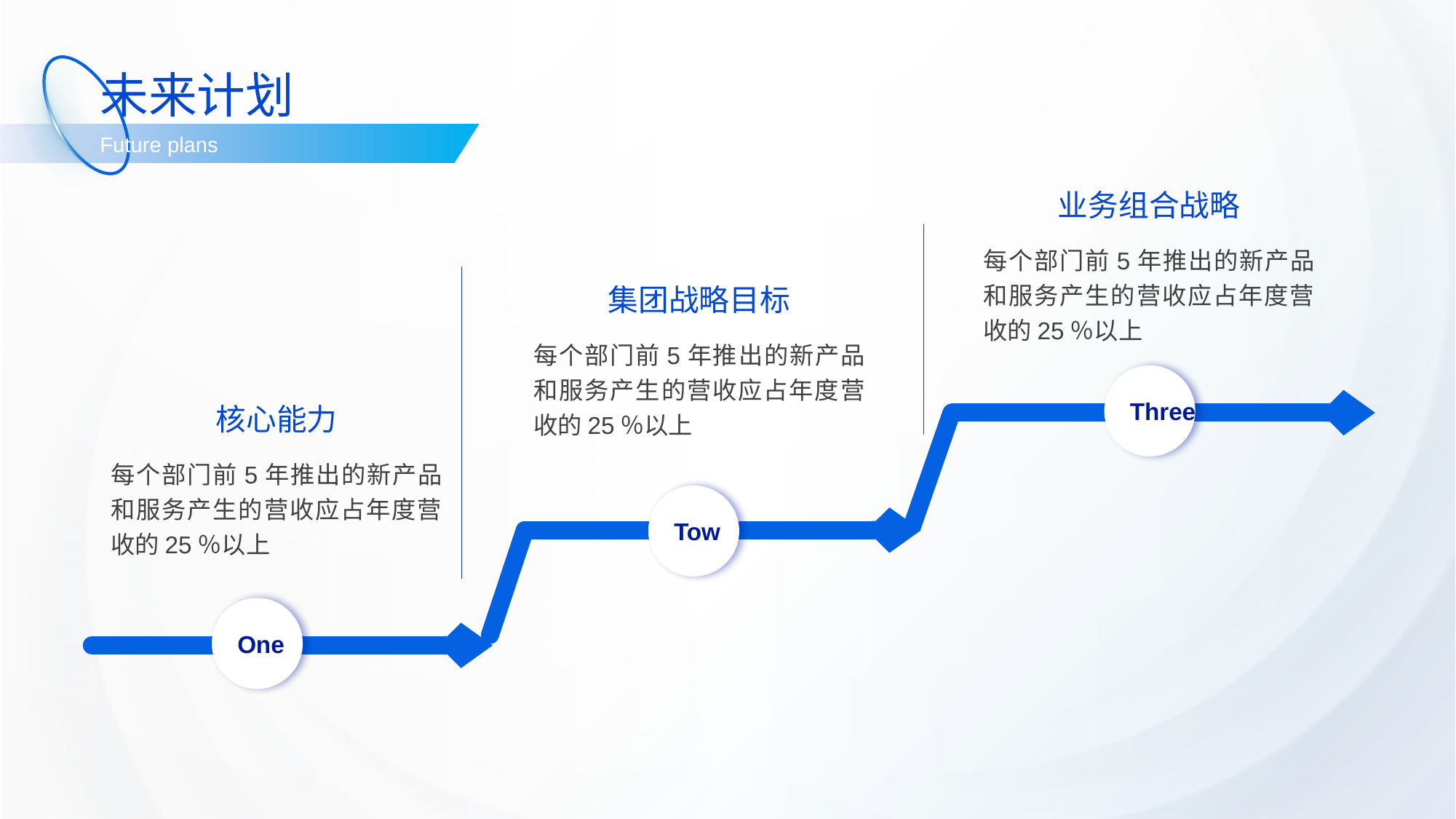

未来计划
Future plans
业务组合战略
每个部门前5年推出的新产品和服务产生的营收应占年度营收的25％以上
集团战略目标
每个部门前5年推出的新产品和服务产生的营收应占年度营收的25％以上
Three
核心能力
每个部门前5年推出的新产品和服务产生的营收应占年度营收的25％以上
Tow
One